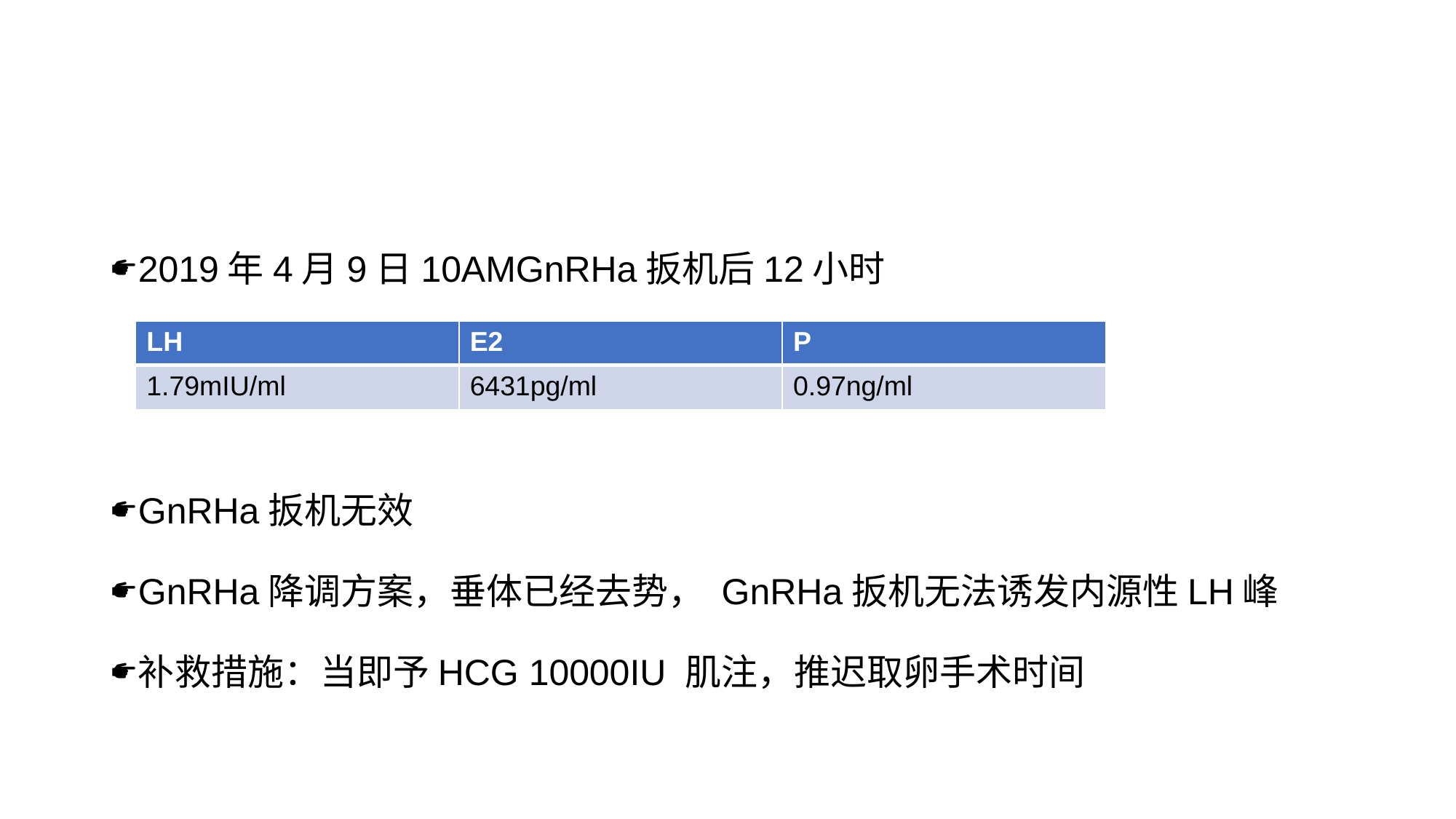

#
2019年4月9日10AMGnRHa扳机后12小时

GnRHa扳机无效
GnRHa降调方案，垂体已经去势， GnRHa扳机无法诱发内源性LH峰
补救措施：当即予HCG 10000IU 肌注，推迟取卵手术时间
| LH | E2 | P |
| --- | --- | --- |
| 1.79mIU/ml | 6431pg/ml | 0.97ng/ml |